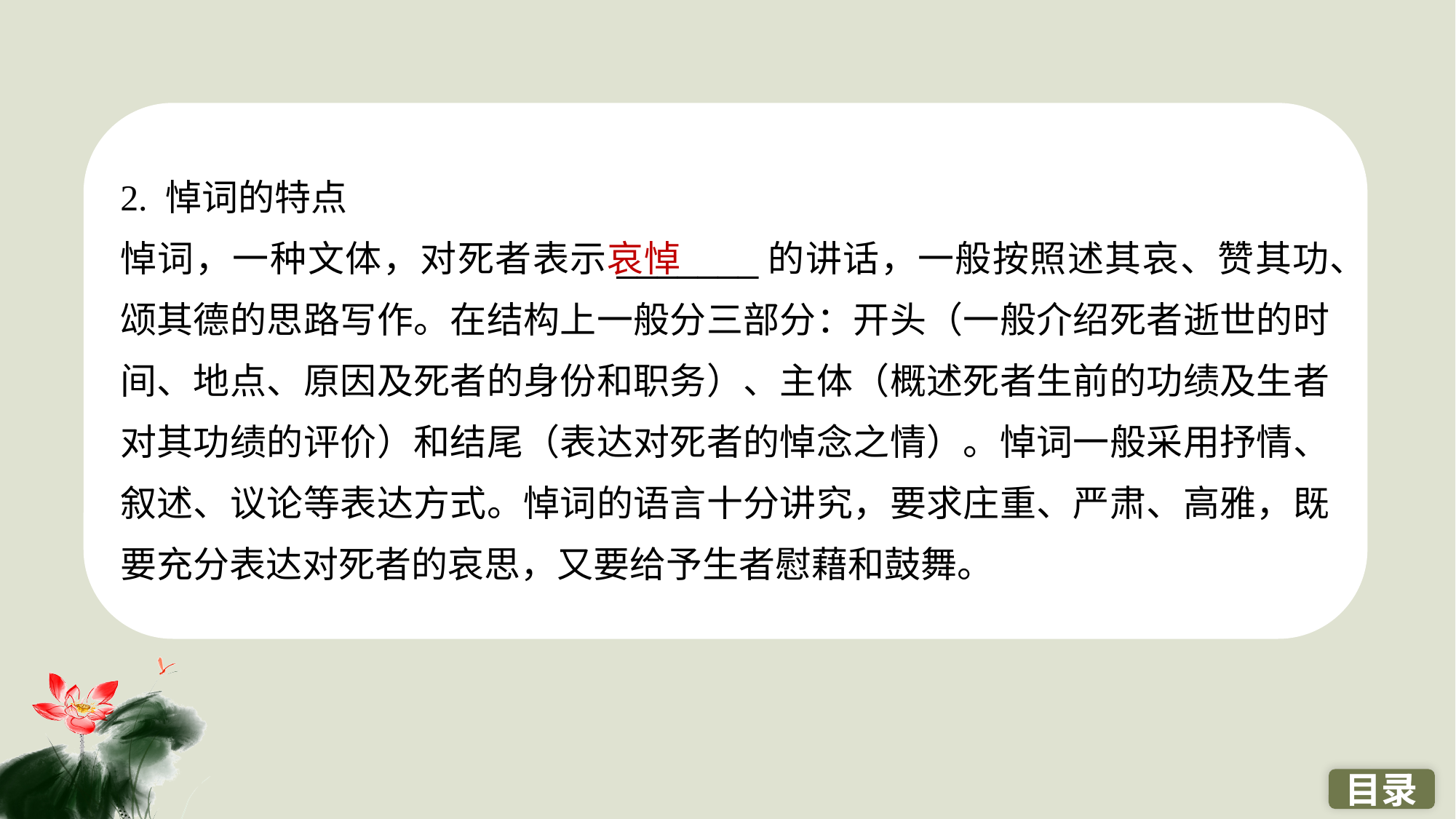

2. 悼词的特点
悼词，一种文体，对死者表示_______的讲话，一般按照述其哀、赞其功、颂其德的思路写作。在结构上一般分三部分：开头（一般介绍死者逝世的时间、地点、原因及死者的身份和职务）、主体（概述死者生前的功绩及生者对其功绩的评价）和结尾（表达对死者的悼念之情）。悼词一般采用抒情、叙述、议论等表达方式。悼词的语言十分讲究，要求庄重、严肃、高雅，既要充分表达对死者的哀思，又要给予生者慰藉和鼓舞。
哀悼